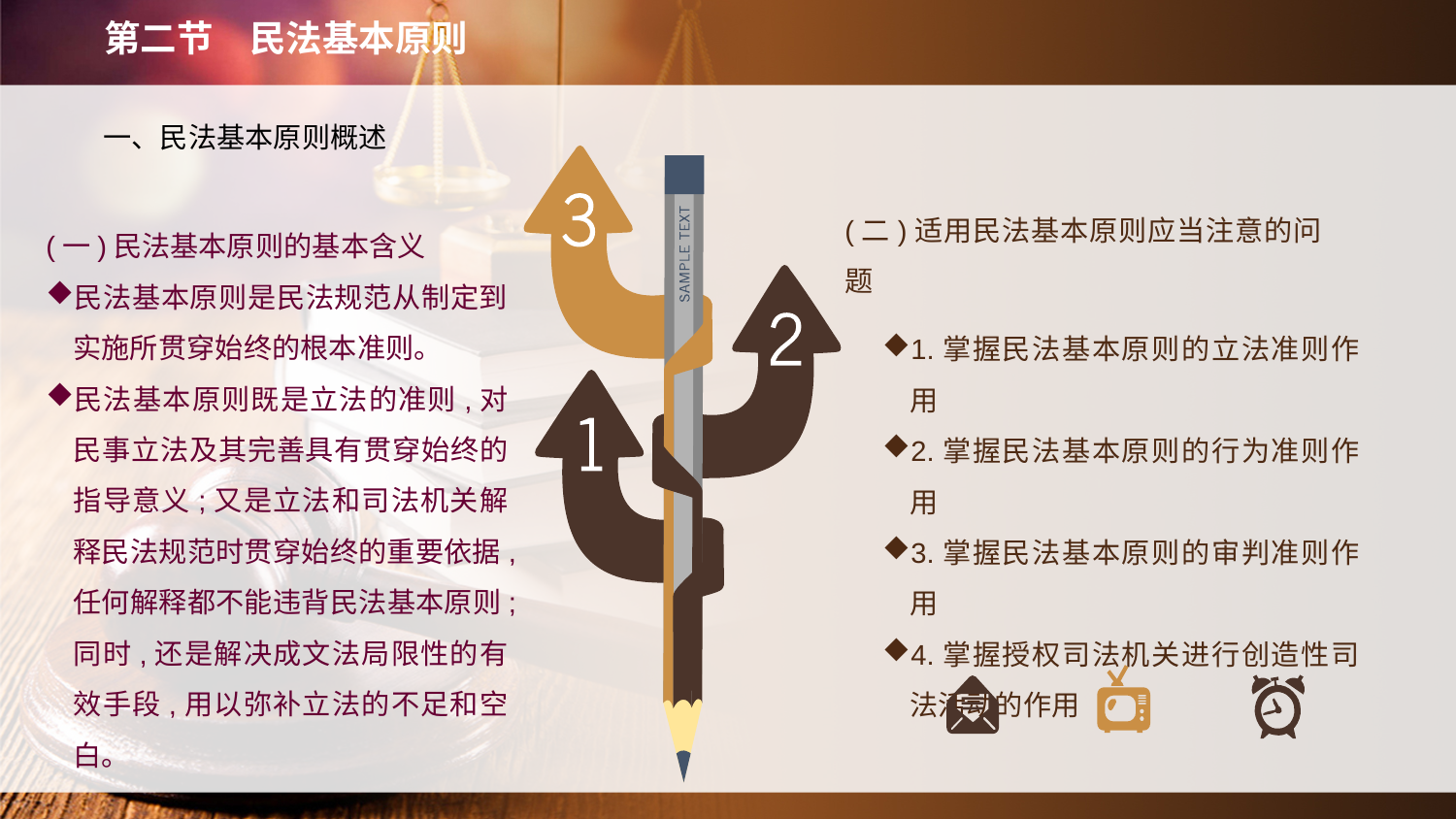

第二节　民法基本原则
一、民法基本原则概述

(二)适用民法基本原则应当注意的问题
(一)民法基本原则的基本含义
民法基本原则是民法规范从制定到实施所贯穿始终的根本准则。
民法基本原则既是立法的准则,对民事立法及其完善具有贯穿始终的指导意义;又是立法和司法机关解释民法规范时贯穿始终的重要依据,任何解释都不能违背民法基本原则;同时,还是解决成文法局限性的有效手段,用以弥补立法的不足和空白。

1.掌握民法基本原则的立法准则作用
2.掌握民法基本原则的行为准则作用
3.掌握民法基本原则的审判准则作用
4.掌握授权司法机关进行创造性司法活动的作用